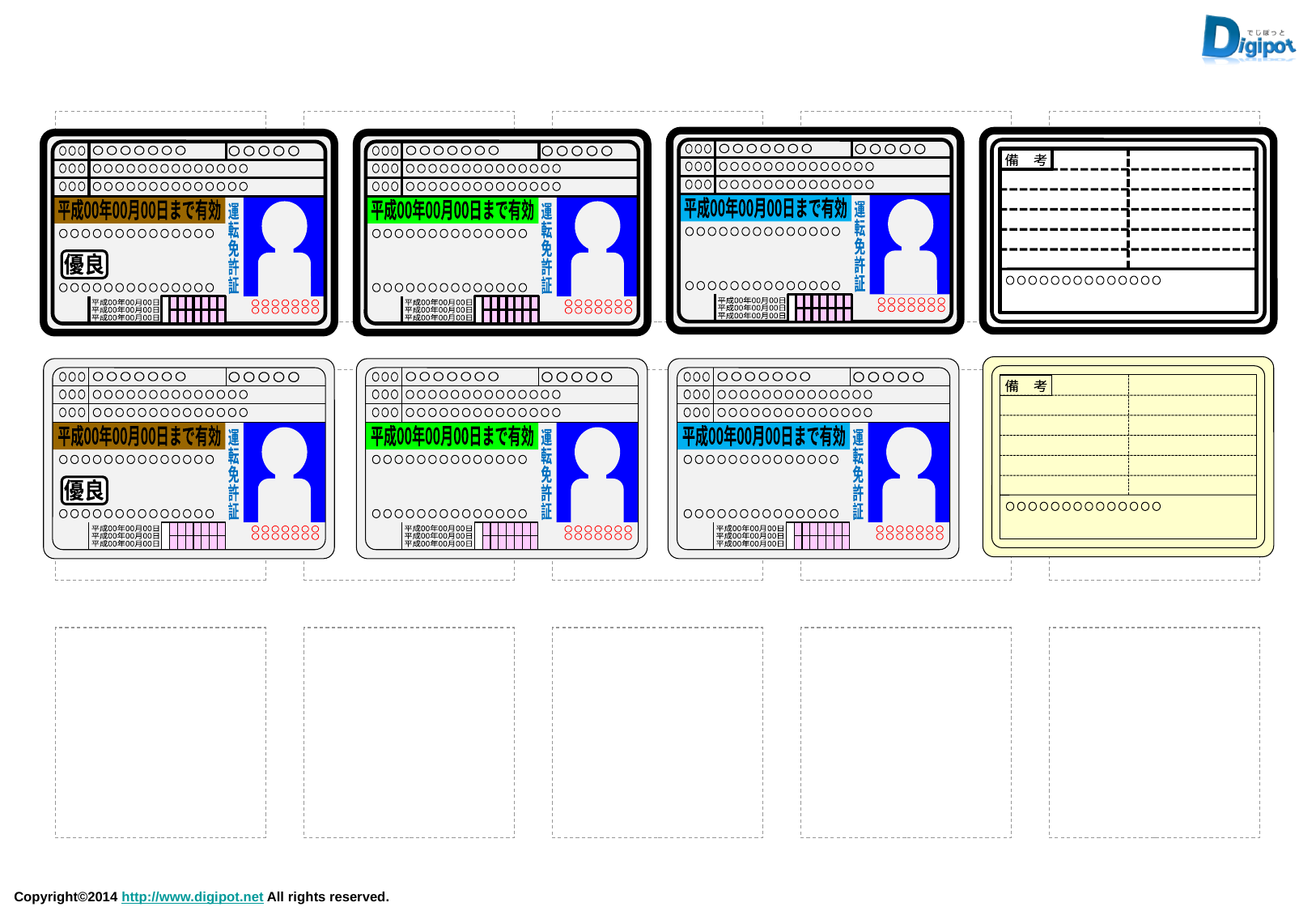

○○○○○○○
○○○○○
○○○
○○○
○○○○○○○○○○○○○○
○○○
○○○○○○○○○○○○○○

平成00年00月00日まで有効

運
転
免
許
証
○○○○○○○○○○○○○○
○○○○○○○○○○○○○○

平成00年00月00日
平成00年00月00日
平成00年00月00日
○○○○○○○
○○○○○○○

備　考
○○○○○○○○○○○○○○

○○○○○○○
○○○○○
○○○
○○○
○○○○○○○○○○○○○○
○○○
○○○○○○○○○○○○○○

平成00年00月00日まで有効

運
転
免
許
証
○○○○○○○○○○○○○○

優良
○○○○○○○○○○○○○○

平成00年00月00日
平成00年00月00日
平成00年00月00日
○○○○○○○
○○○○○○○

○○○○○○○
○○○○○
○○○
○○○
○○○○○○○○○○○○○○
○○○
○○○○○○○○○○○○○○

平成00年00月00日まで有効

運
転
免
許
証
○○○○○○○○○○○○○○
○○○○○○○○○○○○○○

平成00年00月00日
平成00年00月00日
平成00年00月00日
○○○○○○○
○○○○○○○

備　考
○○○○○○○○○○○○○○

○○○○○○○
○○○○○
○○○
○○○
○○○○○○○○○○○○○○
○○○
○○○○○○○○○○○○○○

平成00年00月00日まで有効

運
転
免
許
証
○○○○○○○○○○○○○○

優良
○○○○○○○○○○○○○○

平成00年00月00日
平成00年00月00日
平成00年00月00日
○○○○○○○
○○○○○○○

○○○○○○○
○○○○○
○○○
○○○
○○○○○○○○○○○○○○
○○○
○○○○○○○○○○○○○○

平成00年00月00日まで有効

運
転
免
許
証
○○○○○○○○○○○○○○
○○○○○○○○○○○○○○

平成00年00月00日
平成00年00月00日
平成00年00月00日
○○○○○○○
○○○○○○○

○○○○○○○
○○○○○
○○○
○○○
○○○○○○○○○○○○○○
○○○
○○○○○○○○○○○○○○

平成00年00月00日まで有効

運
転
免
許
証
○○○○○○○○○○○○○○
○○○○○○○○○○○○○○

平成00年00月00日
平成00年00月00日
平成00年00月00日
○○○○○○○
○○○○○○○